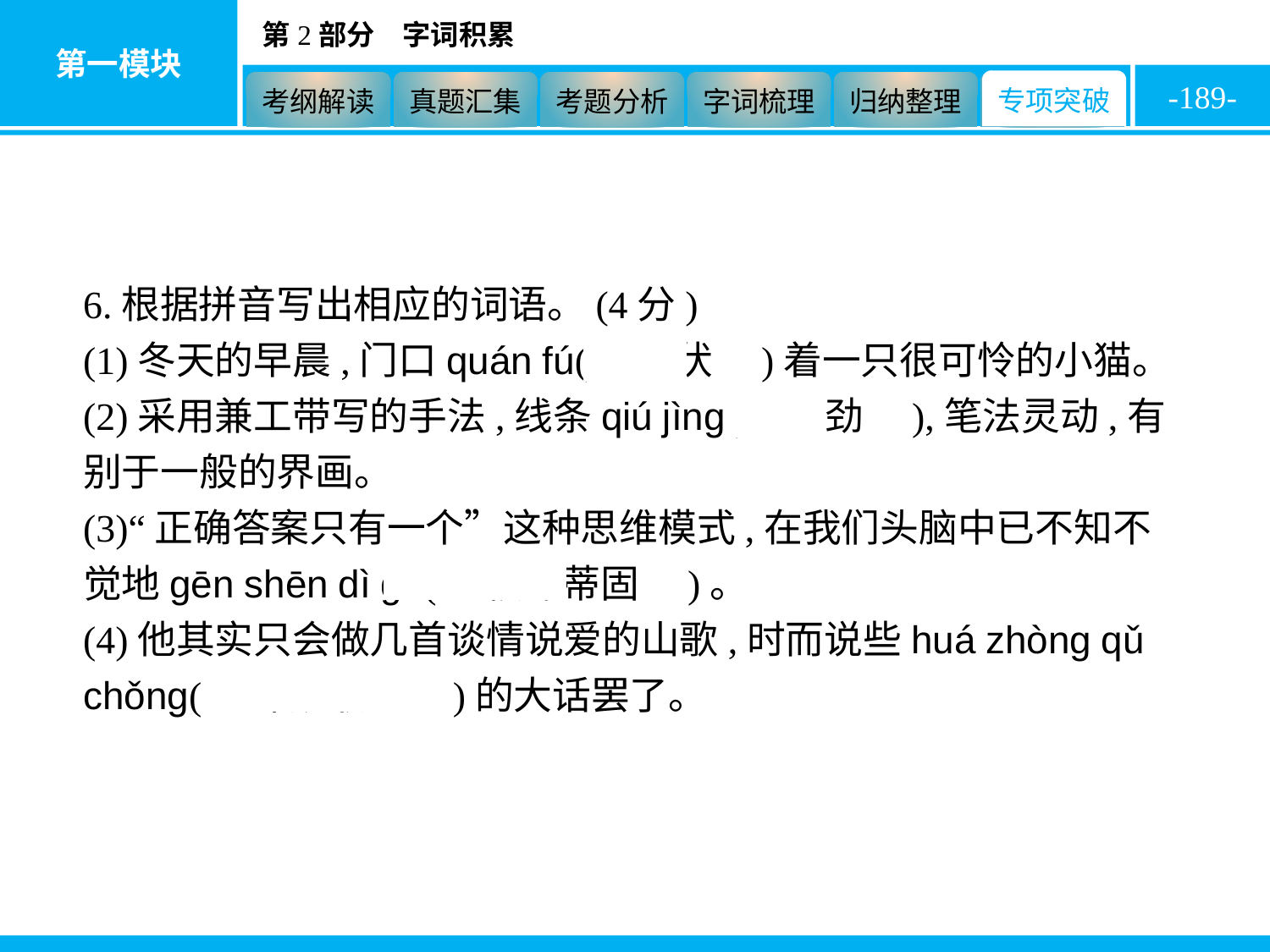

-189-
6.根据拼音写出相应的词语。(4分)
(1)冬天的早晨,门口quán fú(　蜷伏　)着一只很可怜的小猫。
(2)采用兼工带写的手法,线条qiú jìng(　遒劲　),笔法灵动,有别于一般的界画。
(3)“正确答案只有一个”这种思维模式,在我们头脑中已不知不觉地gēn shēn dì gù(　根深蒂固　)。
(4)他其实只会做几首谈情说爱的山歌,时而说些huá zhòng qǔ chǒng(　哗众取宠　)的大话罢了。